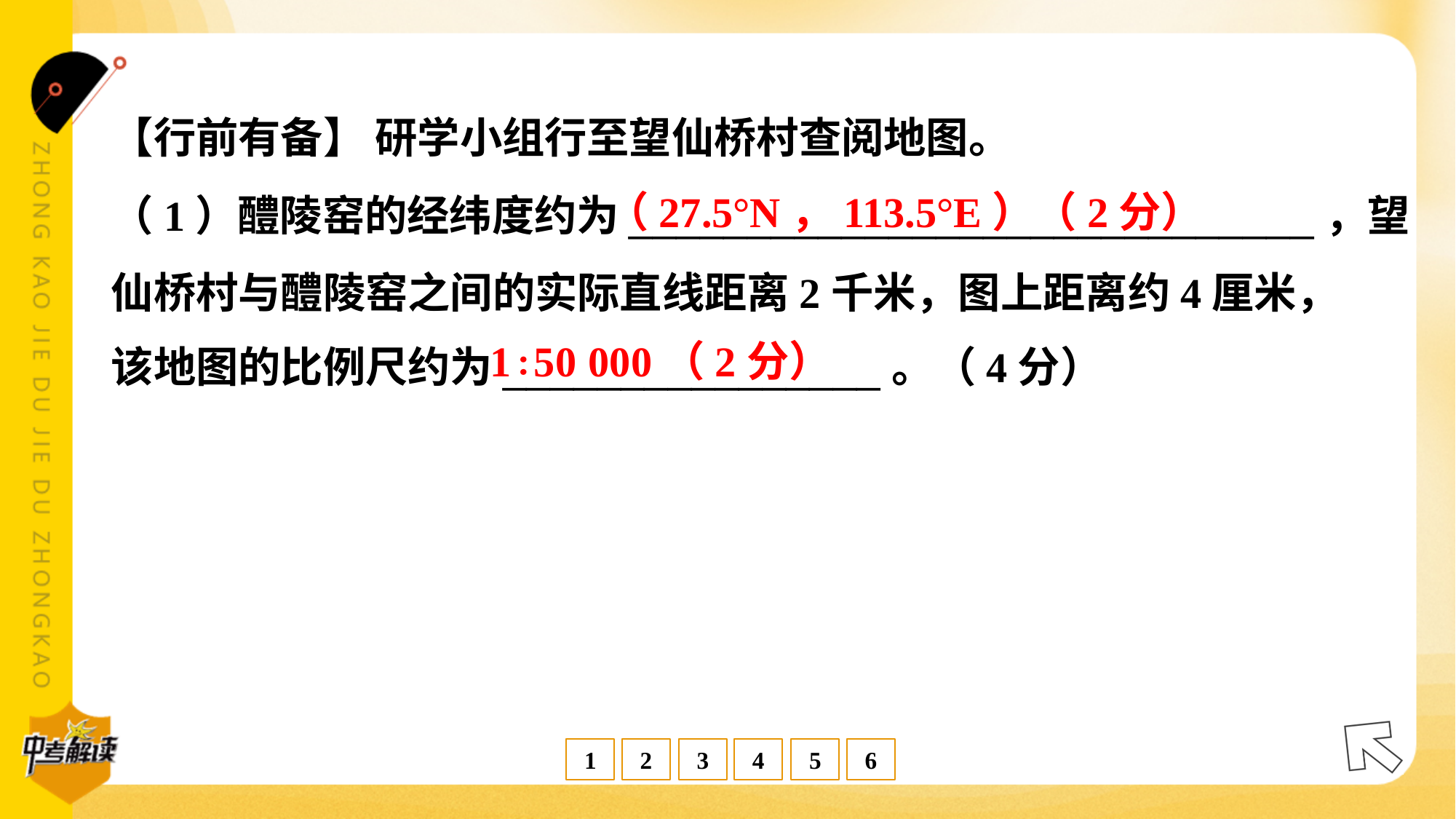

【行前有备】 研学小组行至望仙桥村查阅地图。
（27.5°N，113.5°E）（2分）
（1）醴陵窑的经纬度约为_____________________________，望
仙桥村与醴陵窑之间的实际直线距离2千米，图上距离约4厘米，
该地图的比例尺约为________________。（4分）
1∶50 000（2分）